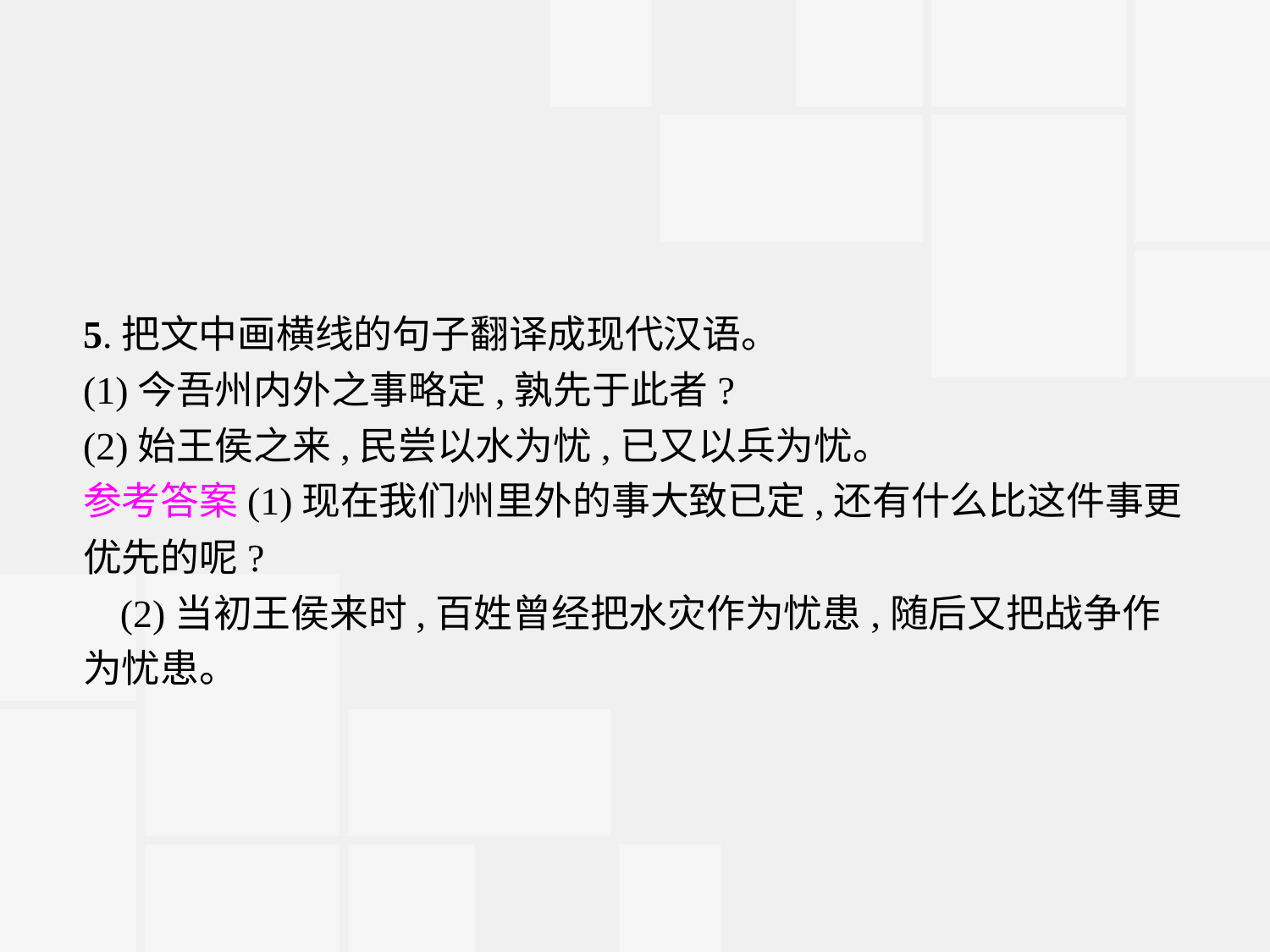

5.把文中画横线的句子翻译成现代汉语。
(1)今吾州内外之事略定,孰先于此者?
(2)始王侯之来,民尝以水为忧,已又以兵为忧。
参考答案(1)现在我们州里外的事大致已定,还有什么比这件事更优先的呢?
(2)当初王侯来时,百姓曾经把水灾作为忧患,随后又把战争作为忧患。